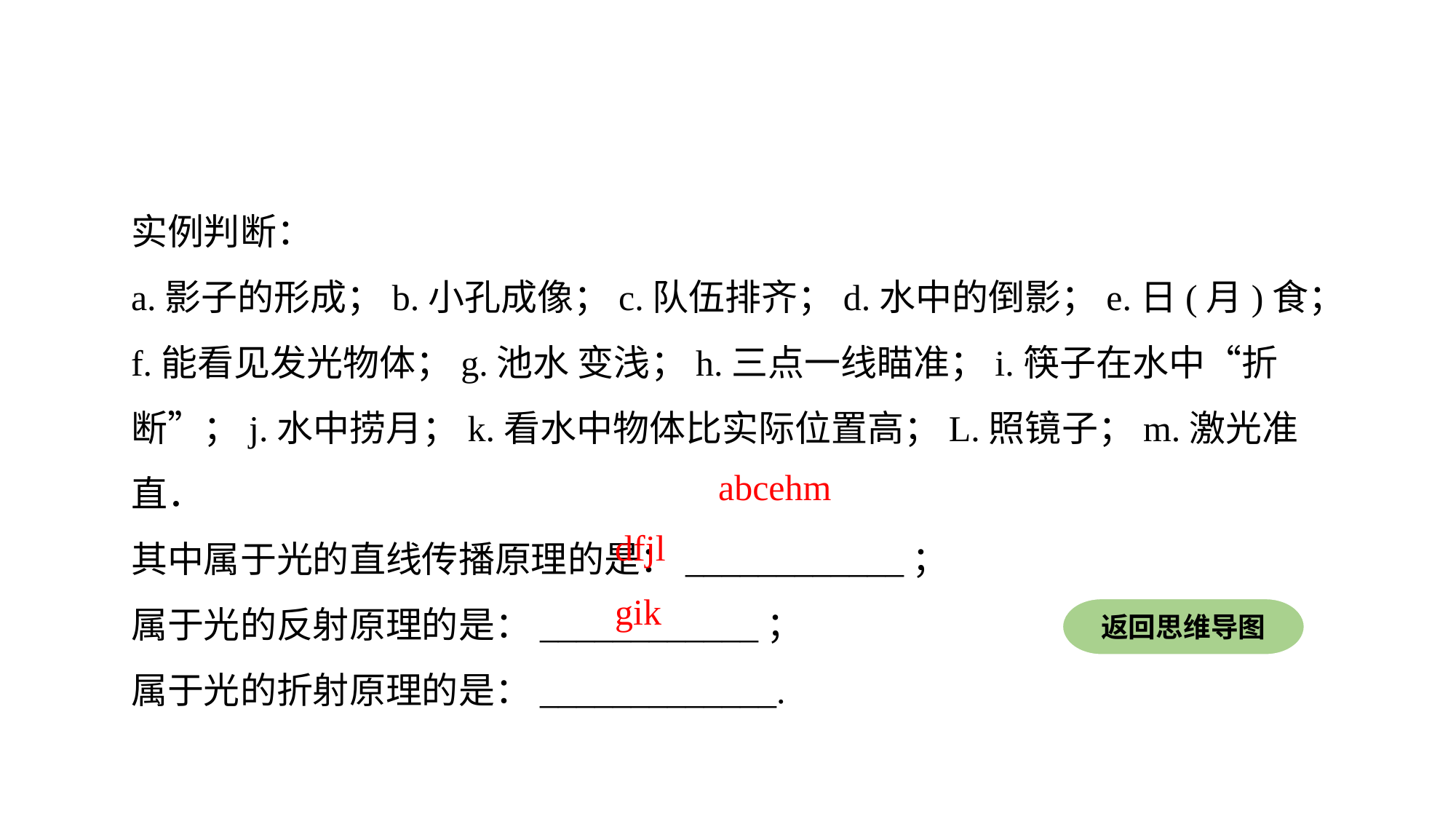

实例判断：
a.影子的形成；b.小孔成像；c.队伍排齐；d.水中的倒影；e.日(月)食；
f.能看见发光物体；g.池水 变浅；h.三点一线瞄准；i.筷子在水中“折断”；j.水中捞月；k.看水中物体比实际位置高；L.照镜子；m.激光准直．
其中属于光的直线传播原理的是：____________；
属于光的反射原理的是：____________；
属于光的折射原理的是：_____________.
abcehm
dfjl
gik
返回思维导图